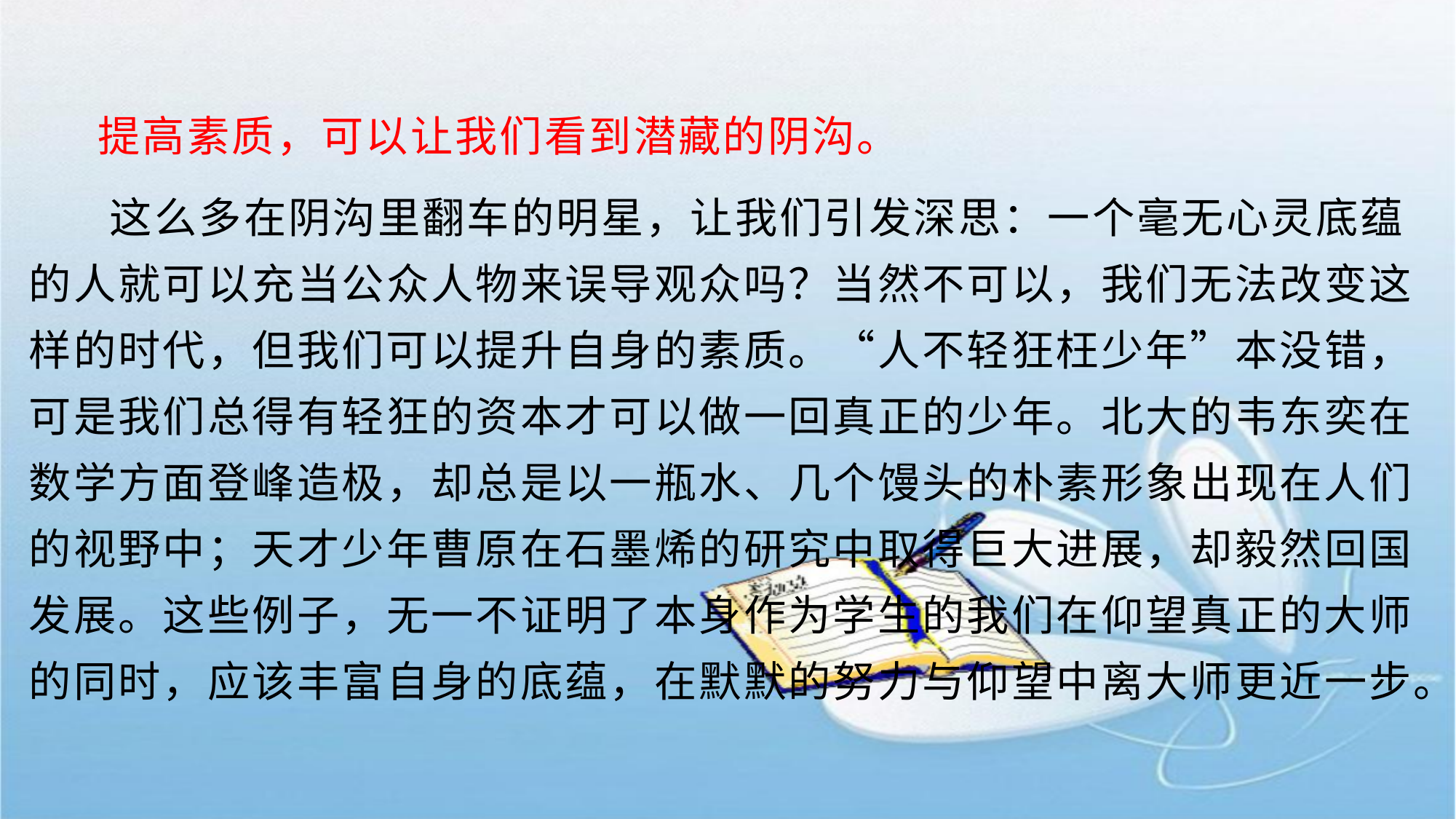

提高素质，可以让我们看到潜藏的阴沟。
      这么多在阴沟里翻车的明星，让我们引发深思：一个毫无心灵底蕴的人就可以充当公众人物来误导观众吗？当然不可以，我们无法改变这样的时代，但我们可以提升自身的素质。“人不轻狂枉少年”本没错，可是我们总得有轻狂的资本才可以做一回真正的少年。北大的韦东奕在数学方面登峰造极，却总是以一瓶水、几个馒头的朴素形象出现在人们的视野中；天才少年曹原在石墨烯的研究中取得巨大进展，却毅然回国发展。这些例子，无一不证明了本身作为学生的我们在仰望真正的大师的同时，应该丰富自身的底蕴，在默默的努力与仰望中离大师更近一步。